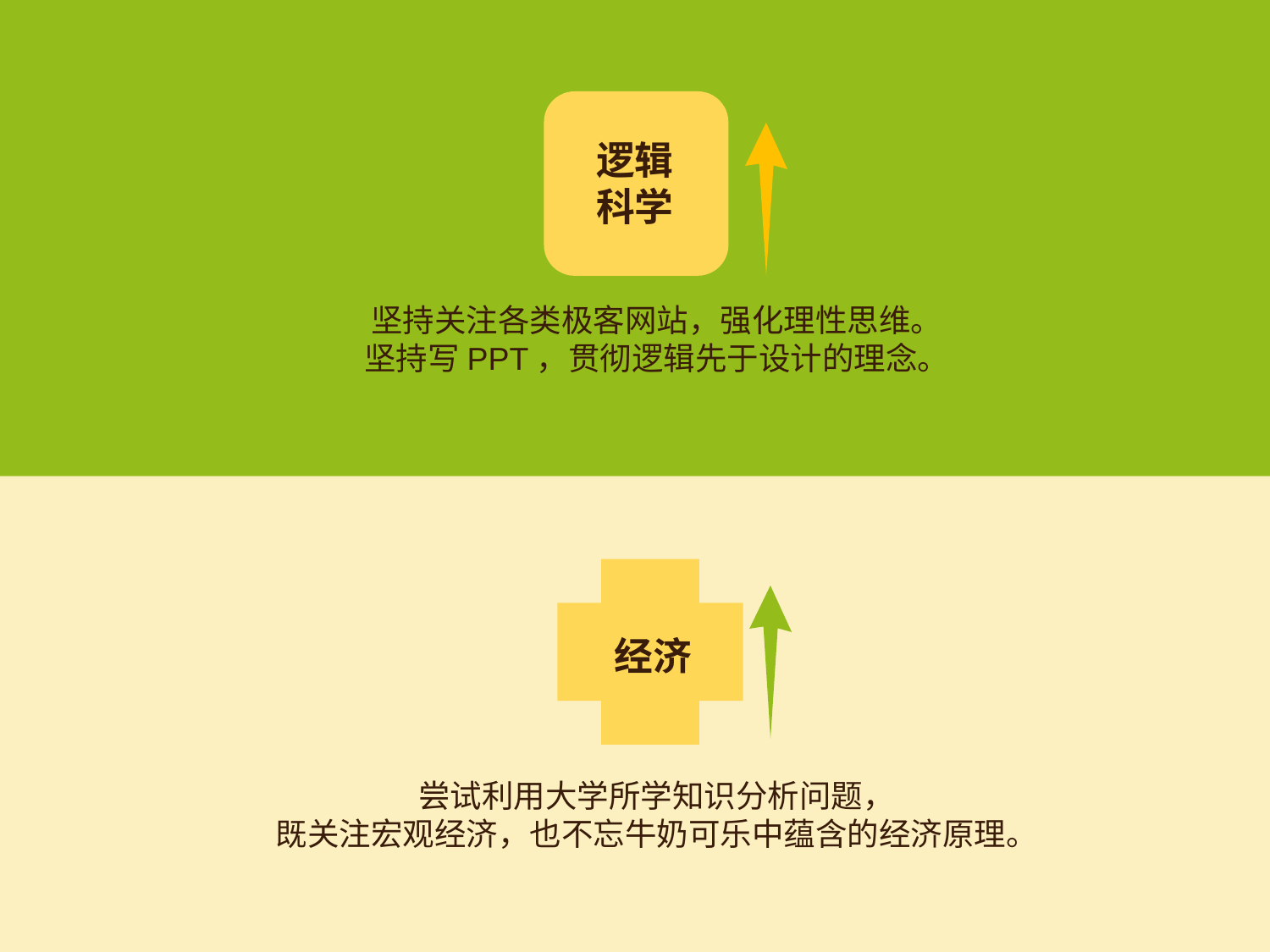

逻辑
科学

坚持关注各类极客网站，强化理性思维。
坚持写PPT，贯彻逻辑先于设计的理念。

经济

尝试利用大学所学知识分析问题，
既关注宏观经济，也不忘牛奶可乐中蕴含的经济原理。